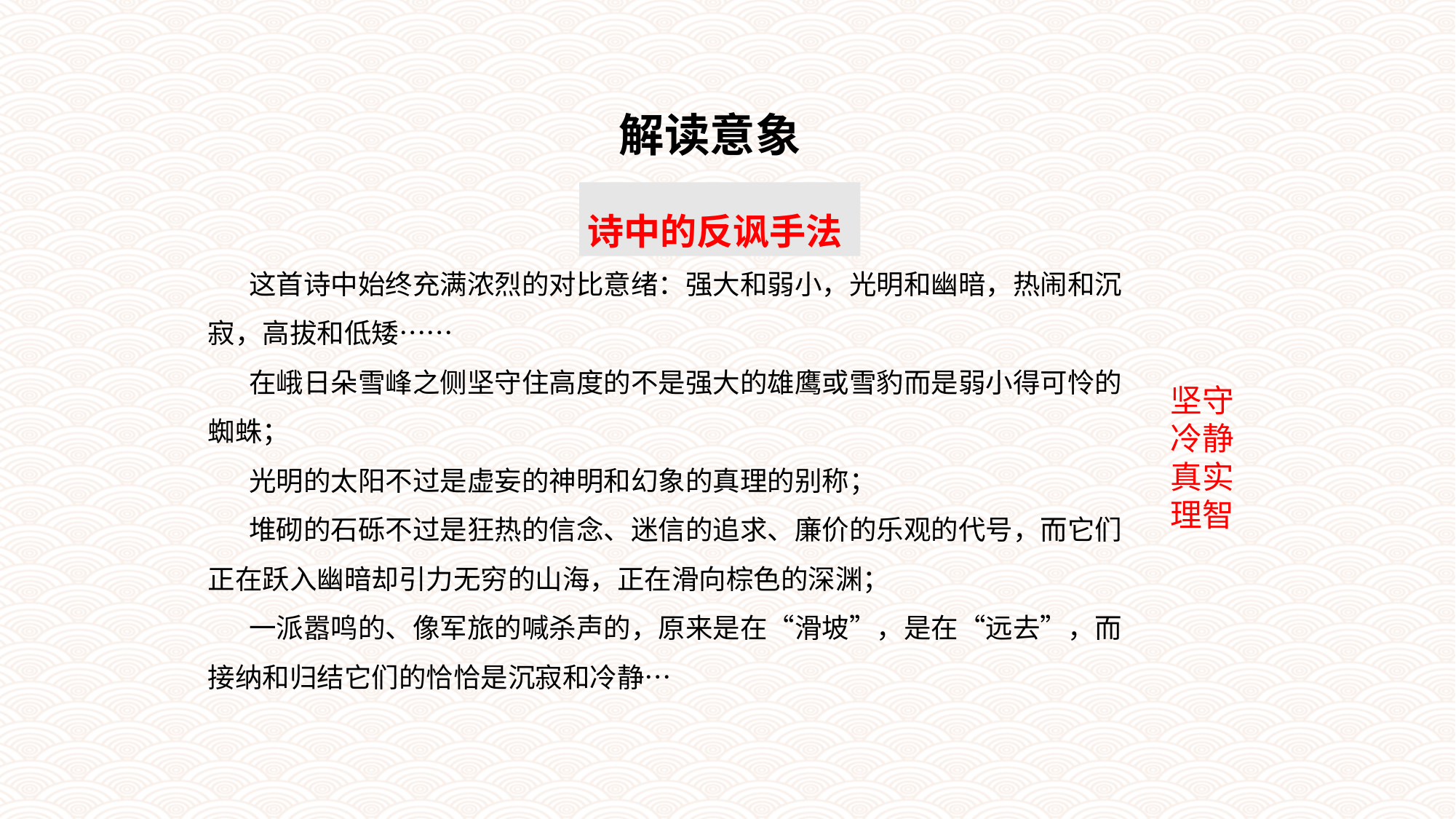

解读意象
诗中的反讽手法
这首诗中始终充满浓烈的对比意绪：强大和弱小，光明和幽暗，热闹和沉寂，高拔和低矮……
在峨日朵雪峰之侧坚守住高度的不是强大的雄鹰或雪豹而是弱小得可怜的蜘蛛；
光明的太阳不过是虚妄的神明和幻象的真理的别称；
堆砌的石砾不过是狂热的信念、迷信的追求、廉价的乐观的代号，而它们正在跃入幽暗却引力无穷的山海，正在滑向棕色的深渊；
一派嚣鸣的、像军旅的喊杀声的，原来是在“滑坡”，是在“远去”，而接纳和归结它们的恰恰是沉寂和冷静…
坚守
冷静
真实
理智